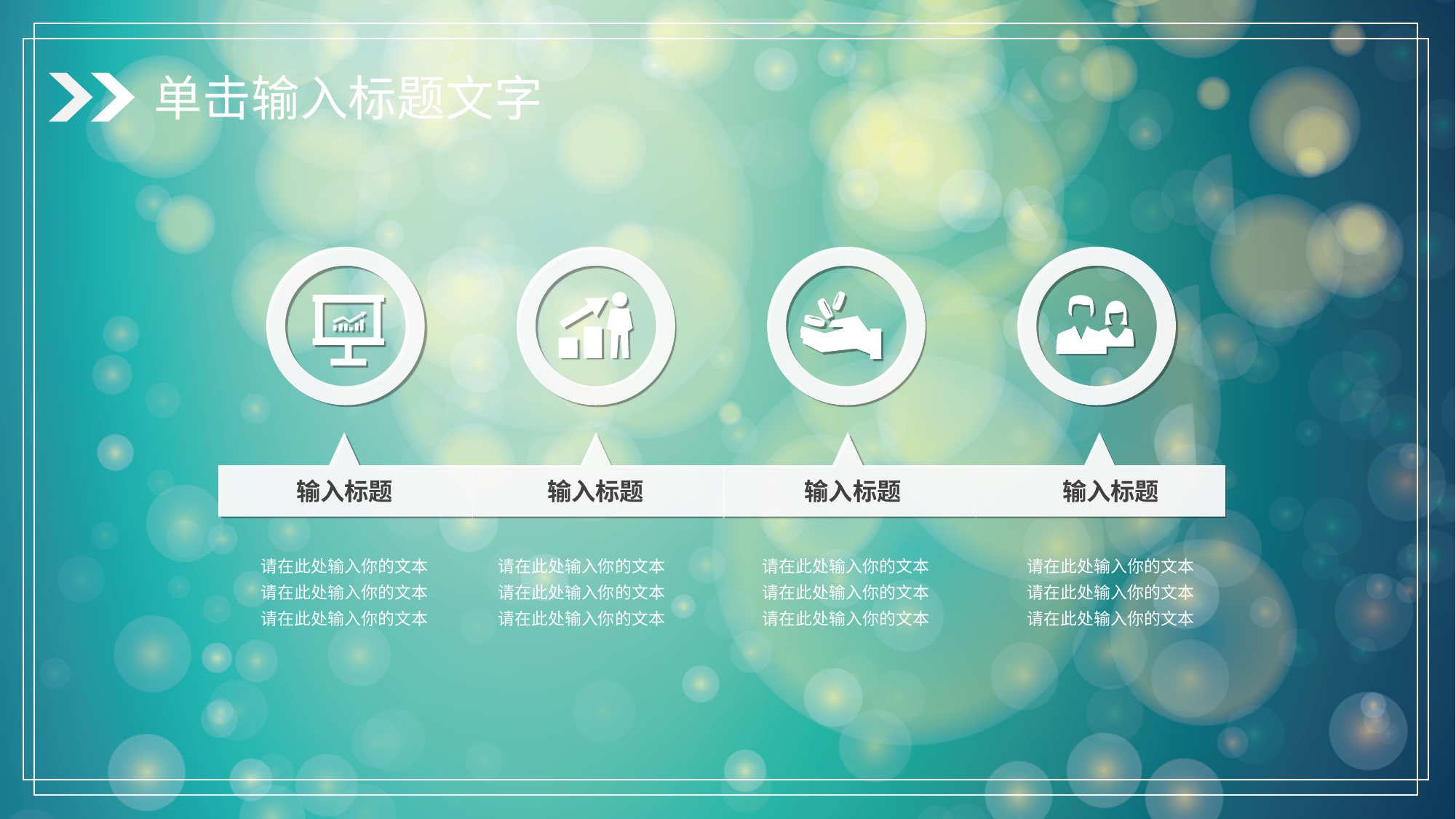

单击输入标题文字

输入标题
输入标题
输入标题
输入标题
请在此处输入你的文本
请在此处输入你的文本
请在此处输入你的文本

请在此处输入你的文本
请在此处输入你的文本
请在此处输入你的文本

请在此处输入你的文本
请在此处输入你的文本
请在此处输入你的文本

请在此处输入你的文本
请在此处输入你的文本
请在此处输入你的文本